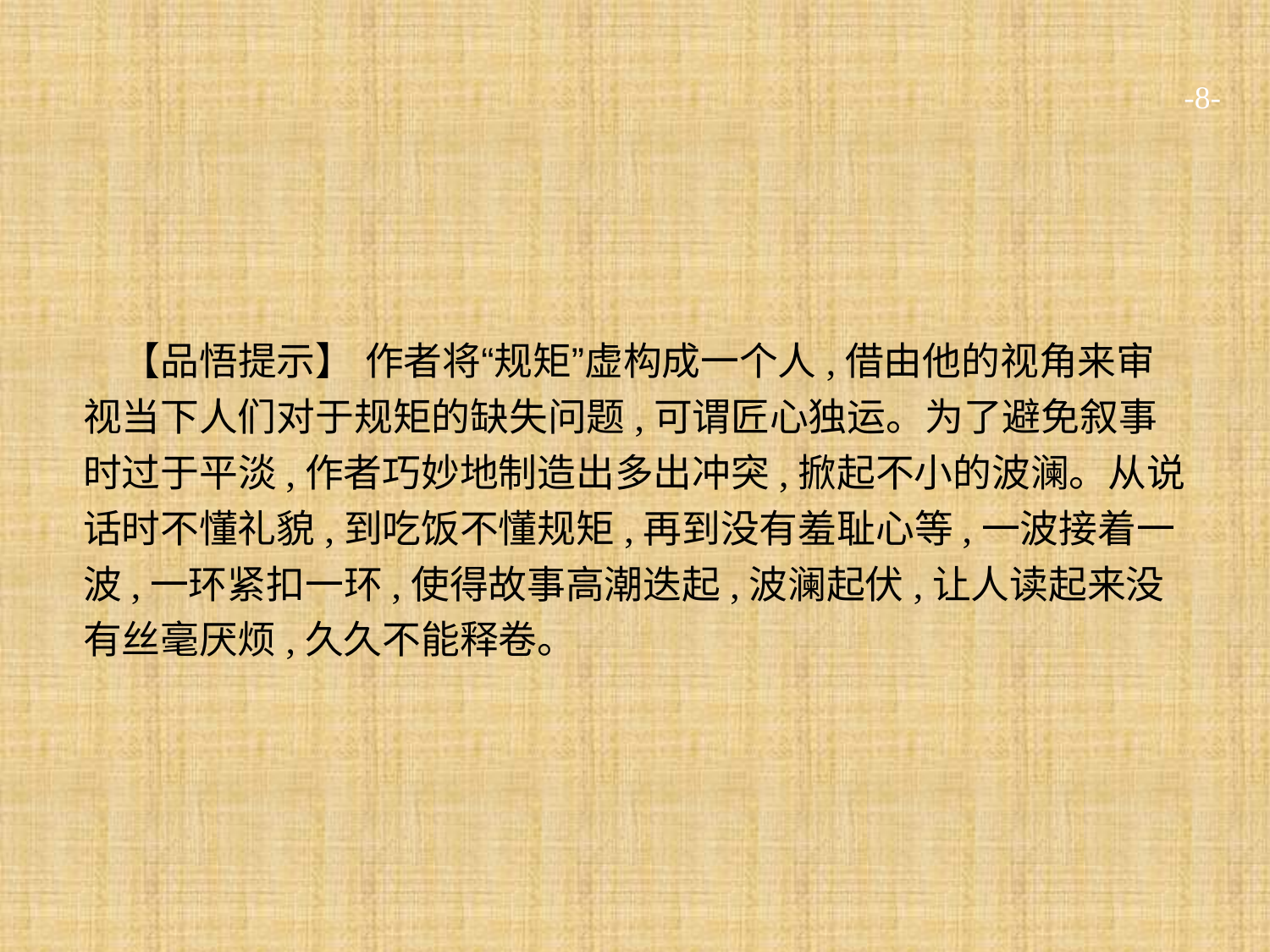

-8-
【品悟提示】 作者将“规矩”虚构成一个人,借由他的视角来审视当下人们对于规矩的缺失问题,可谓匠心独运。为了避免叙事时过于平淡,作者巧妙地制造出多出冲突,掀起不小的波澜。从说话时不懂礼貌,到吃饭不懂规矩,再到没有羞耻心等,一波接着一波,一环紧扣一环,使得故事高潮迭起,波澜起伏,让人读起来没有丝毫厌烦,久久不能释卷。